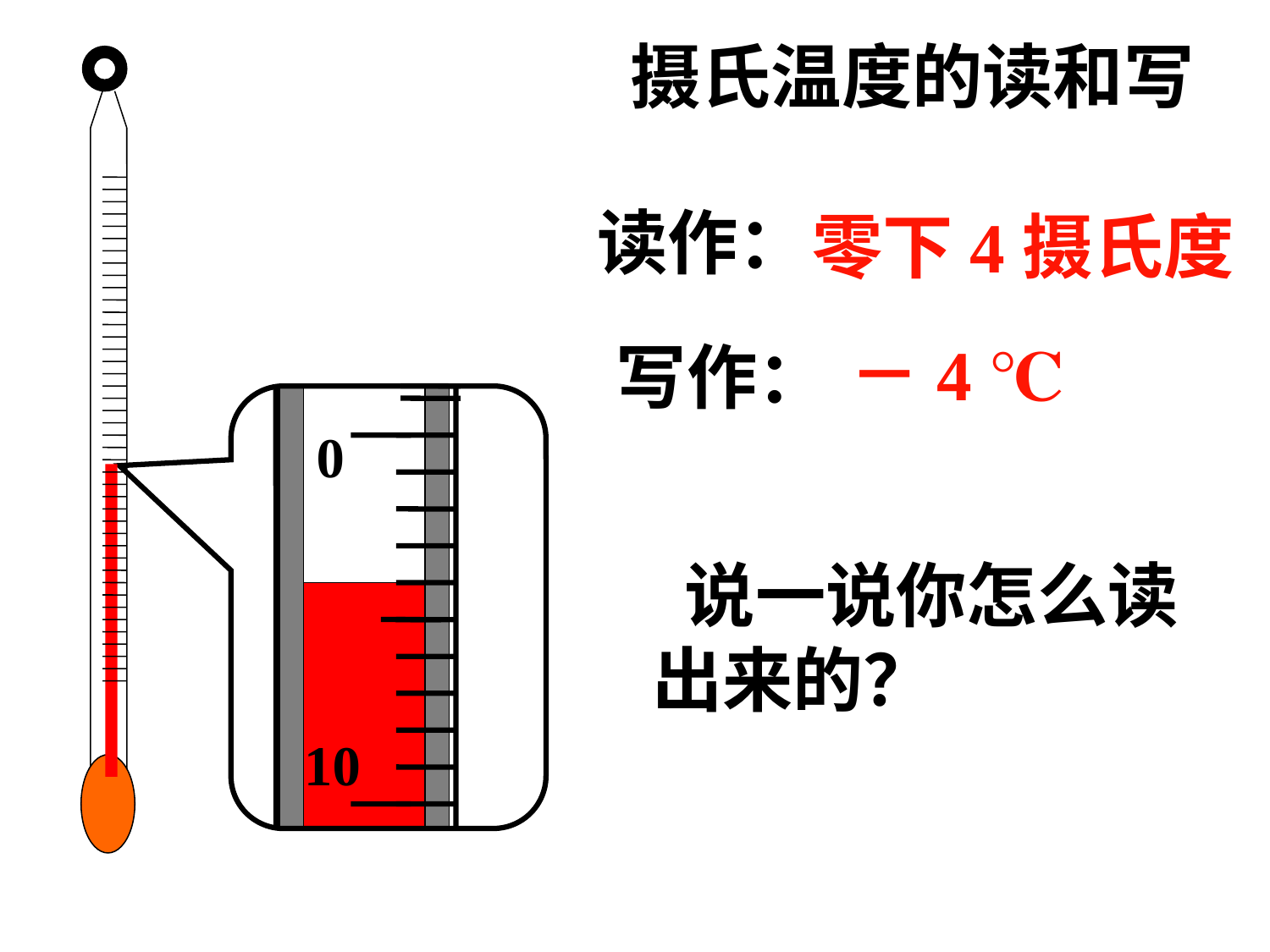

摄氏温度的读和写

读作：
零下4摄氏度
－4 ℃
写作：

0

10

 说一说你怎么读出来的？